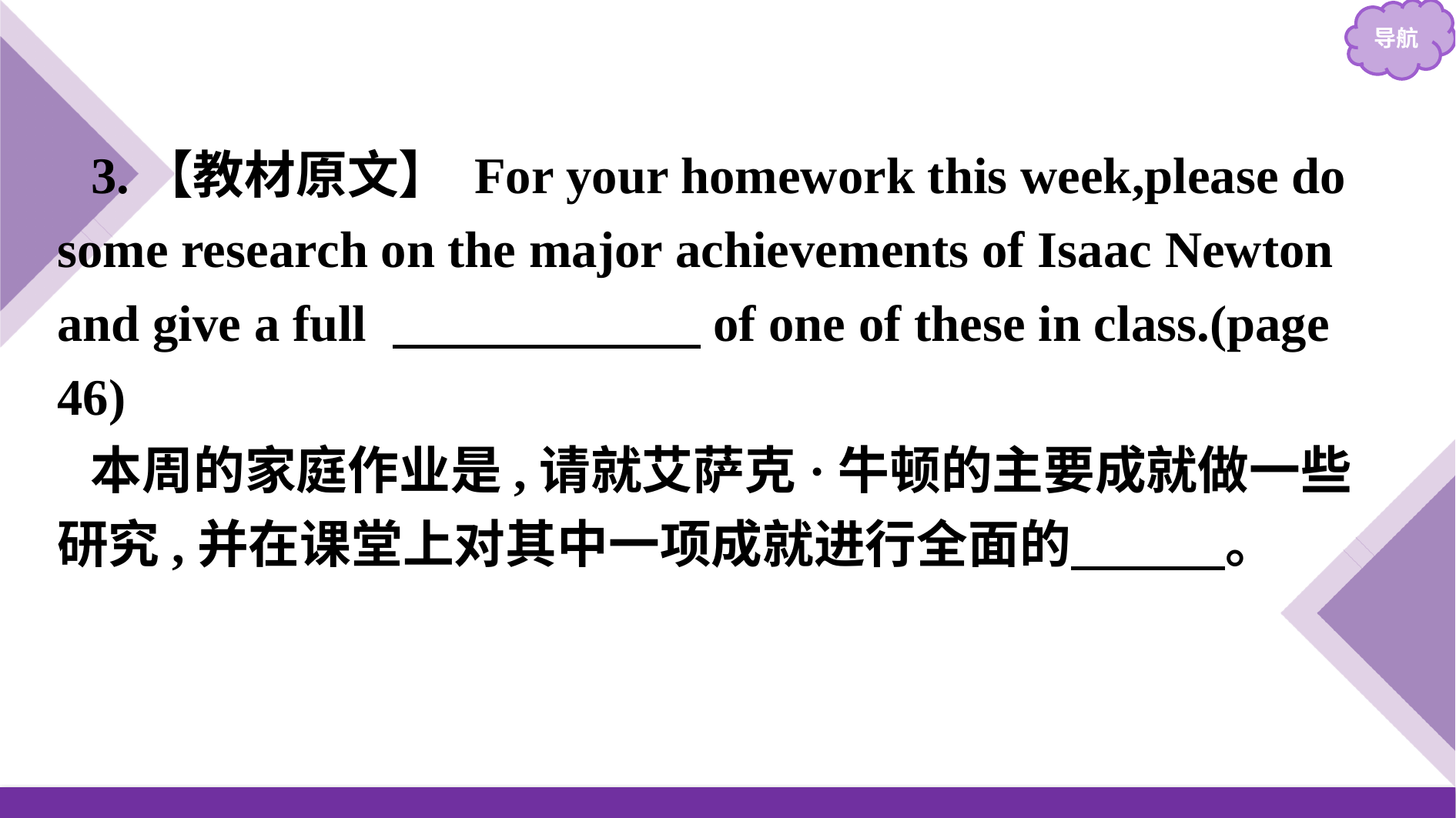

3.【教材原文】 For your homework this week,please do some research on the major achievements of Isaac Newton and give a full 　　　　　　of one of these in class.(page 46)
本周的家庭作业是,请就艾萨克·牛顿的主要成就做一些研究,并在课堂上对其中一项成就进行全面的　　　。